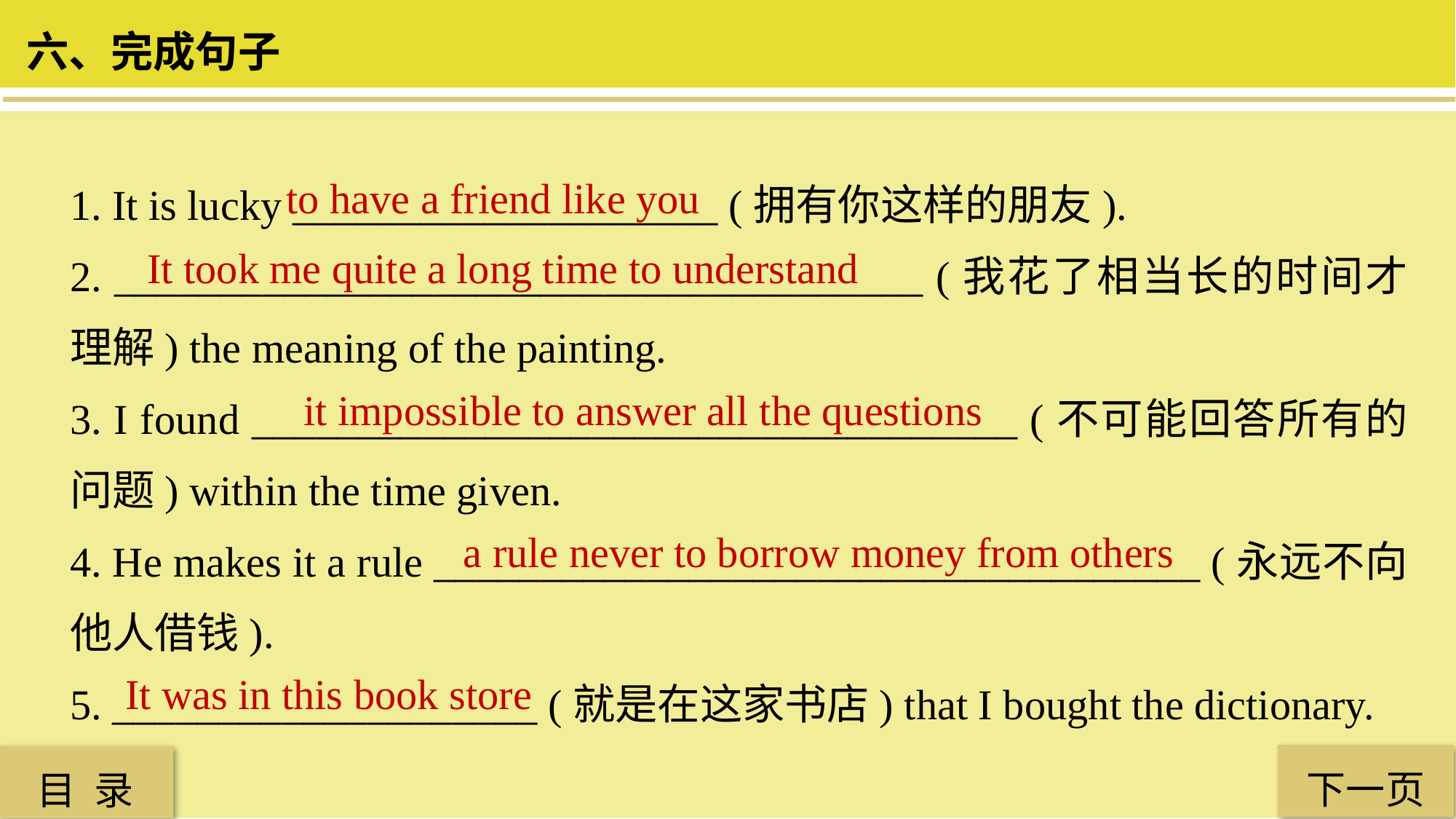

六、完成句子
1. It is lucky ____________________ (拥有你这样的朋友).
2. ______________________________________ (我花了相当长的时间才理解) the meaning of the painting.
3. I found ____________________________________ (不可能回答所有的问题) within the time given.
4. He makes it a rule ____________________________________ (永远不向他人借钱).
5. ____________________ (就是在这家书店) that I bought the dictionary.
to have a friend like you
It took me quite a long time to understand
 it impossible to answer all the questions
a rule never to borrow money from others
It was in this book store